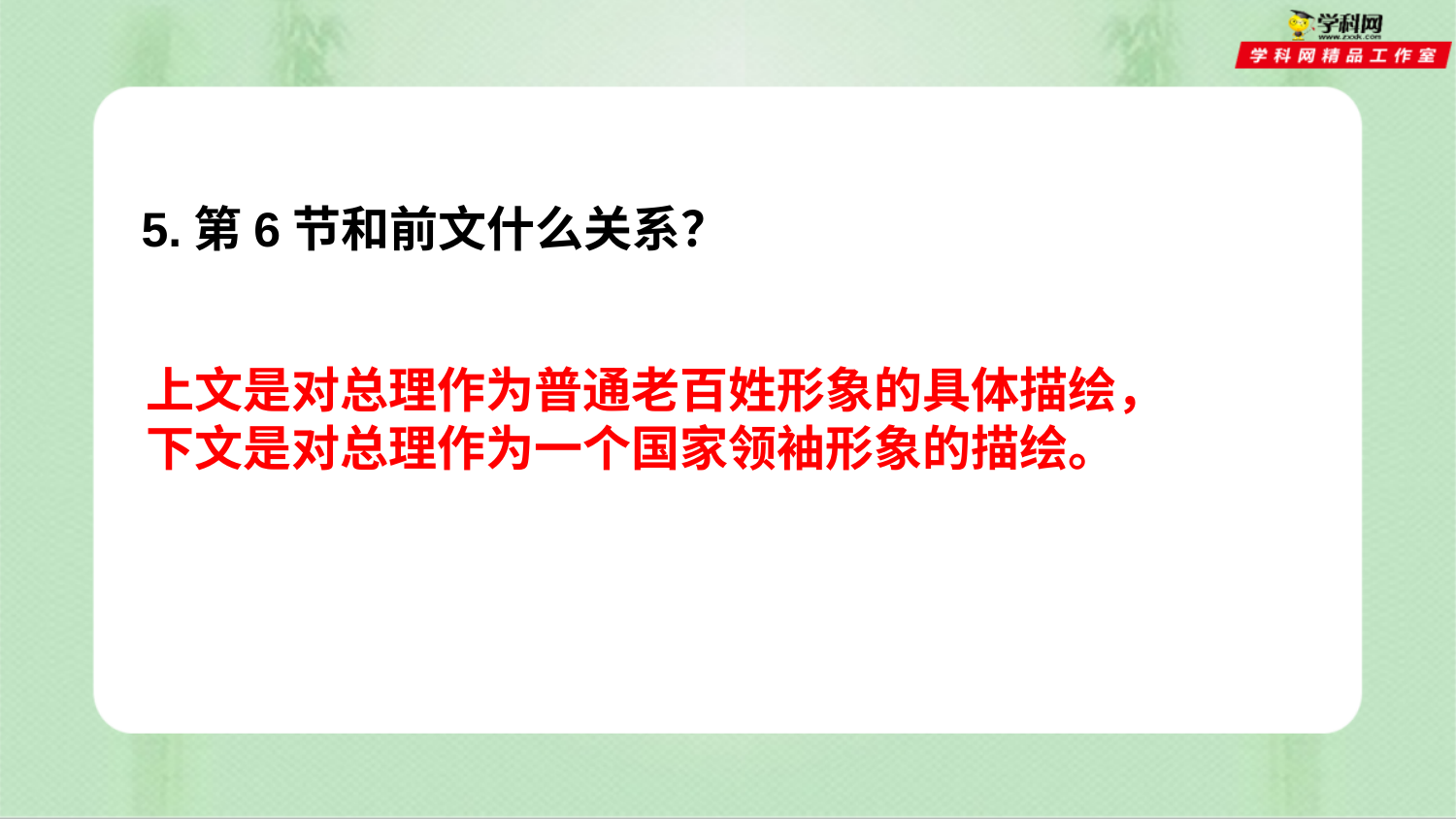

5.第6节和前文什么关系？
上文是对总理作为普通老百姓形象的具体描绘，
下文是对总理作为一个国家领袖形象的描绘。